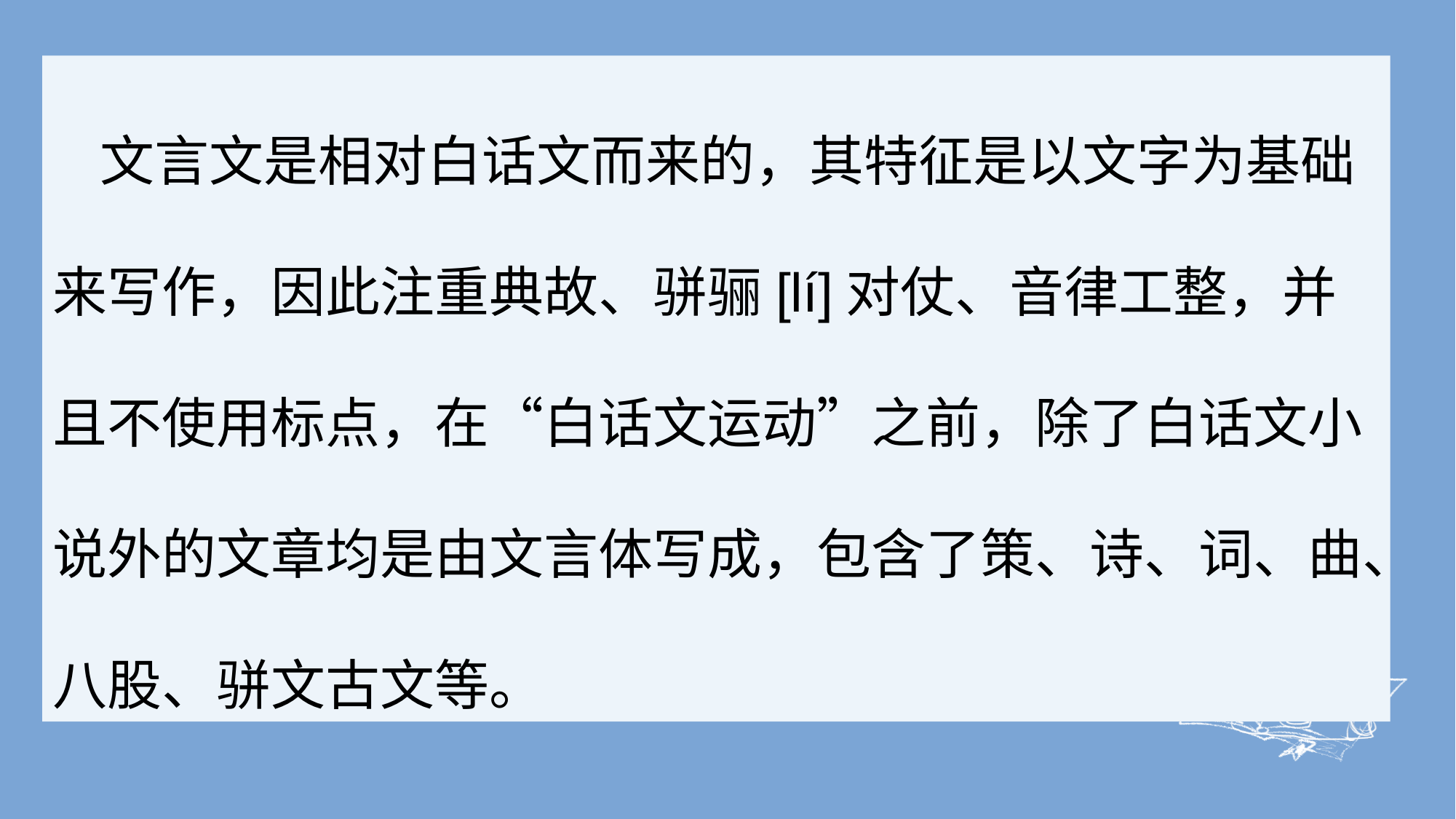

文言文是相对白话文而来的，其特征是以文字为基础来写作，因此注重典故、骈骊[lí]对仗、音律工整，并且不使用标点，在“白话文运动”之前，除了白话文小说外的文章均是由文言体写成，包含了策、诗、词、曲、八股、骈文古文等。